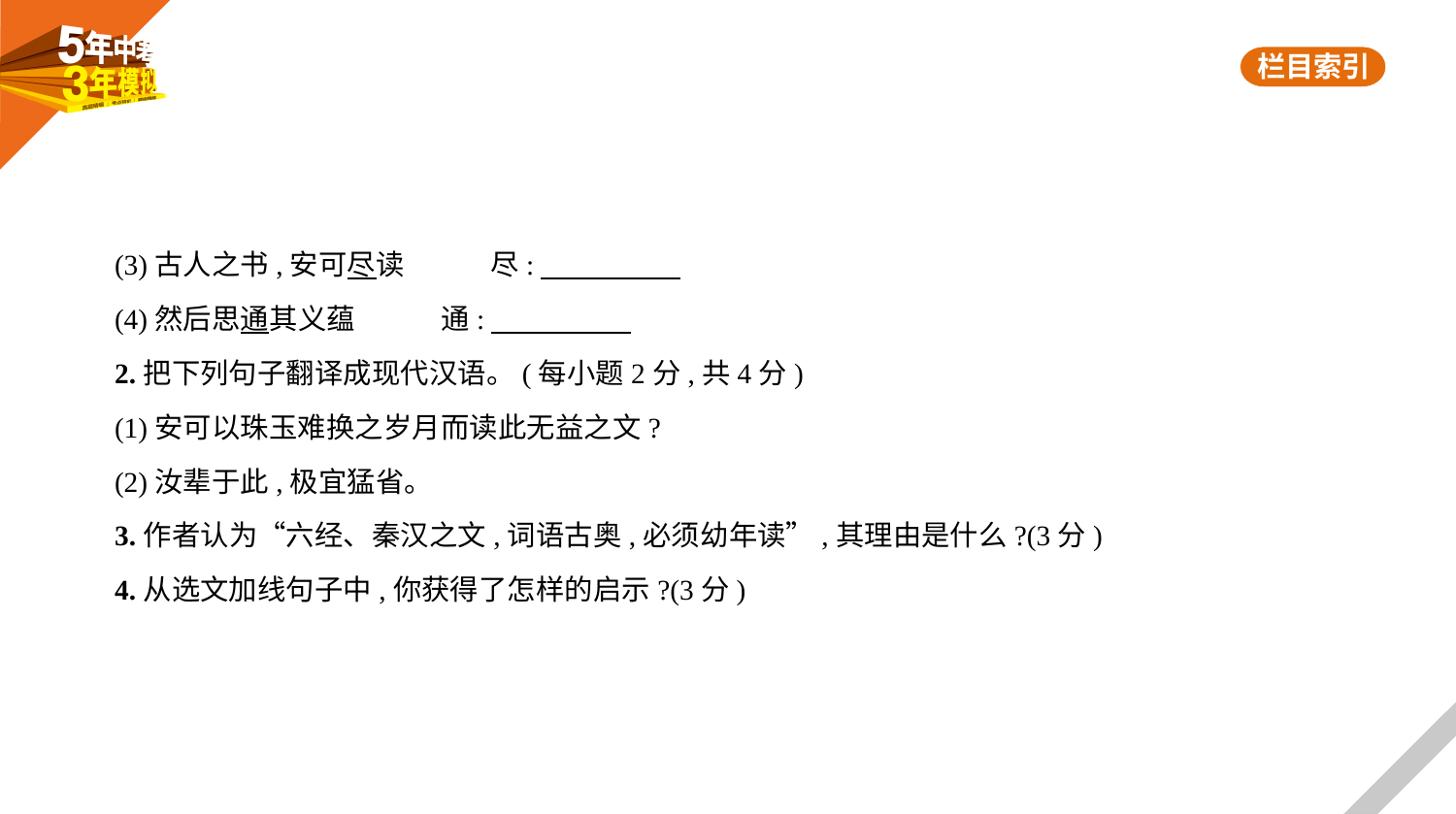

(3)古人之书,安可尽读　　　尽:
(4)然后思通其义蕴　　　通:
2.把下列句子翻译成现代汉语。(每小题2分,共4分)
(1)安可以珠玉难换之岁月而读此无益之文?
(2)汝辈于此,极宜猛省。
3.作者认为“六经、秦汉之文,词语古奥,必须幼年读”,其理由是什么?(3分)
4.从选文加线句子中,你获得了怎样的启示?(3分)